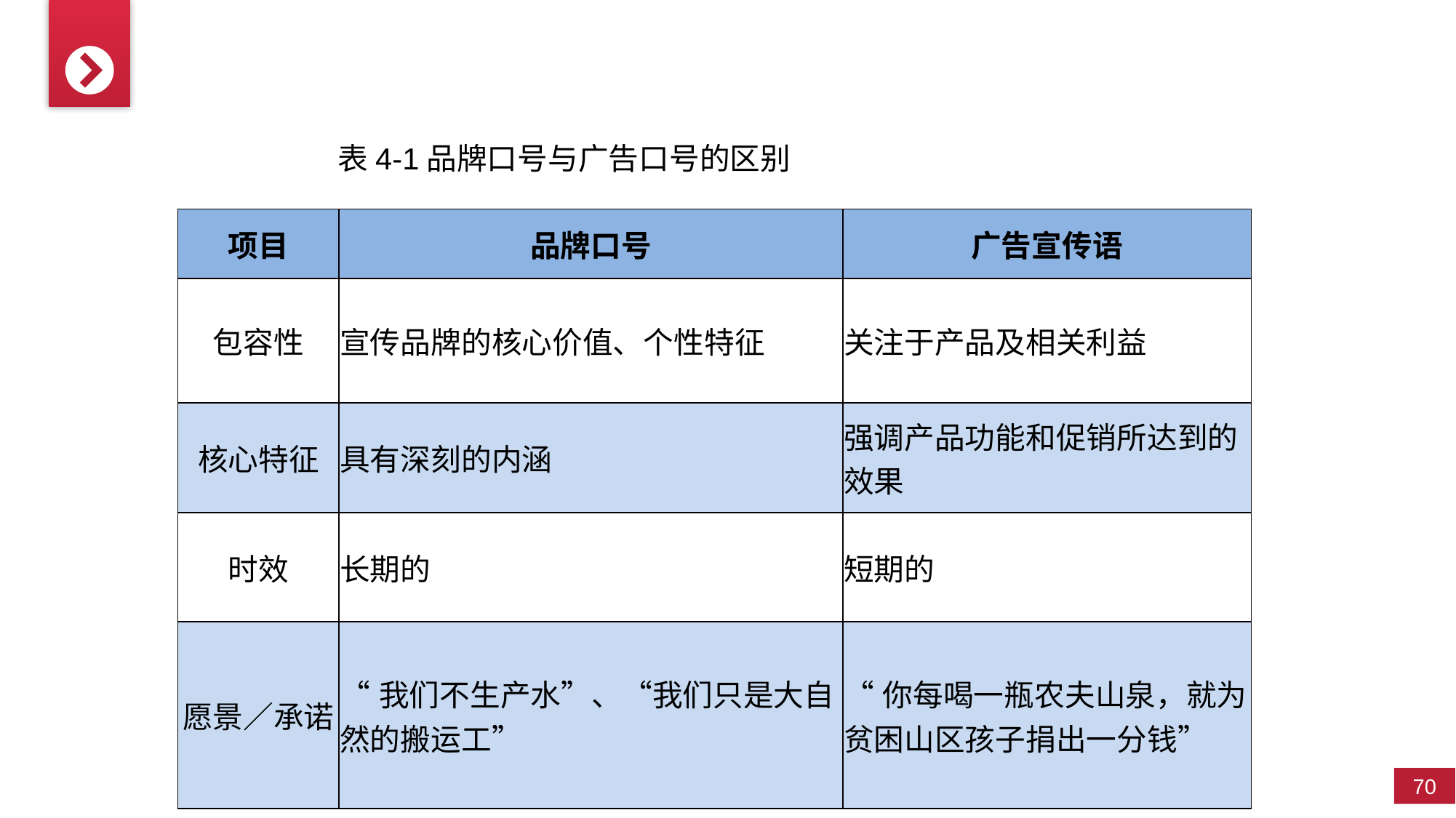

表4-1品牌口号与广告口号的区别
| 项目 | 品牌口号 | 广告宣传语 |
| --- | --- | --- |
| 包容性 | 宣传品牌的核心价值、个性特征 | 关注于产品及相关利益 |
| 核心特征 | 具有深刻的内涵 | 强调产品功能和促销所达到的效果 |
| 时效 | 长期的 | 短期的 |
| 愿景／承诺 | “我们不生产水”、“我们只是大自然的搬运工” | “你每喝一瓶农夫山泉，就为贫困山区孩子捐出一分钱” |